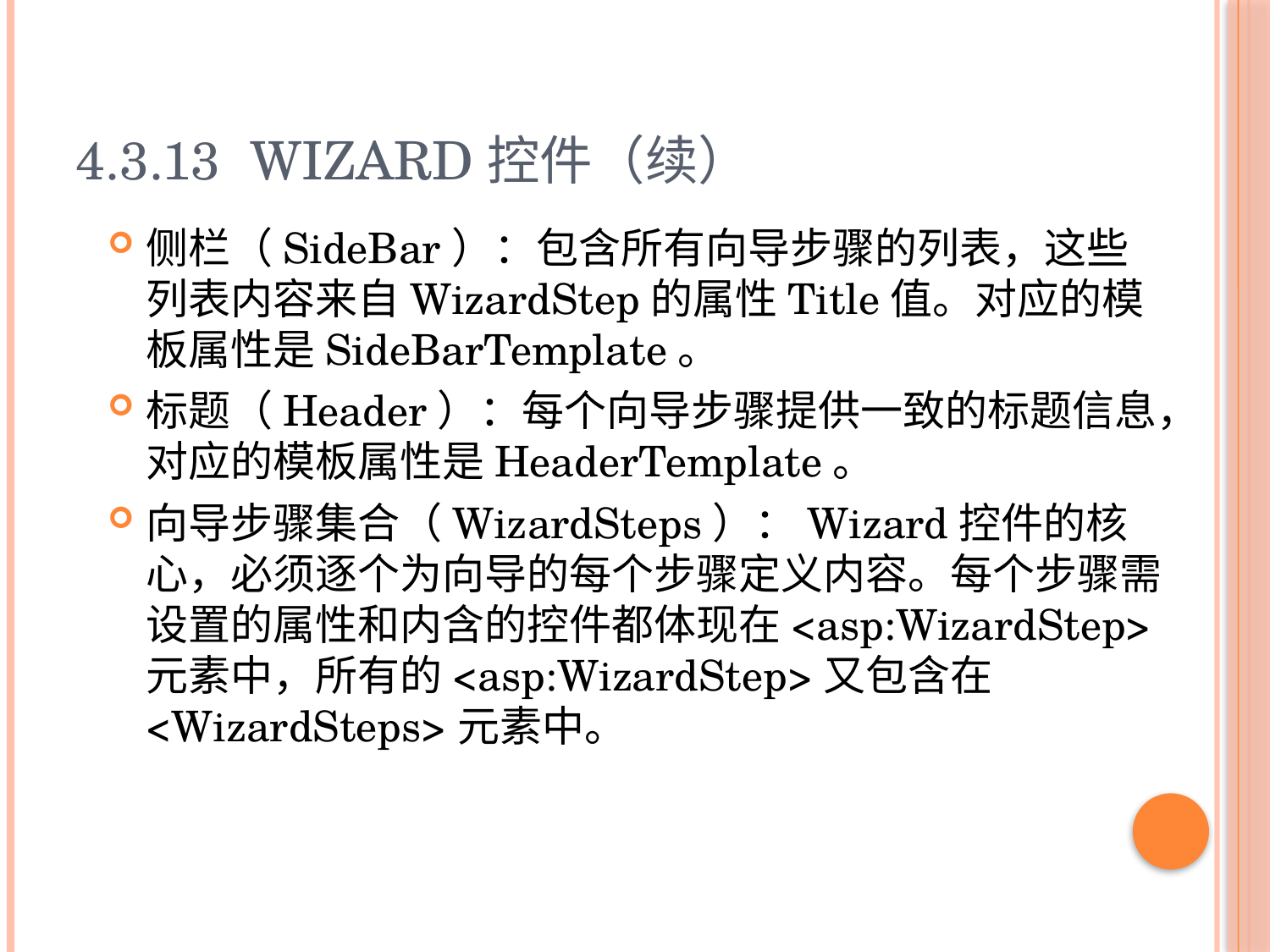

# 4.3.13  Wizard控件（续）
侧栏（SideBar）：包含所有向导步骤的列表，这些列表内容来自WizardStep的属性Title值。对应的模板属性是SideBarTemplate。
标题（Header）：每个向导步骤提供一致的标题信息，对应的模板属性是HeaderTemplate。
向导步骤集合（WizardSteps）：Wizard控件的核心，必须逐个为向导的每个步骤定义内容。每个步骤需设置的属性和内含的控件都体现在<asp:WizardStep>元素中，所有的<asp:WizardStep>又包含在<WizardSteps>元素中。
62